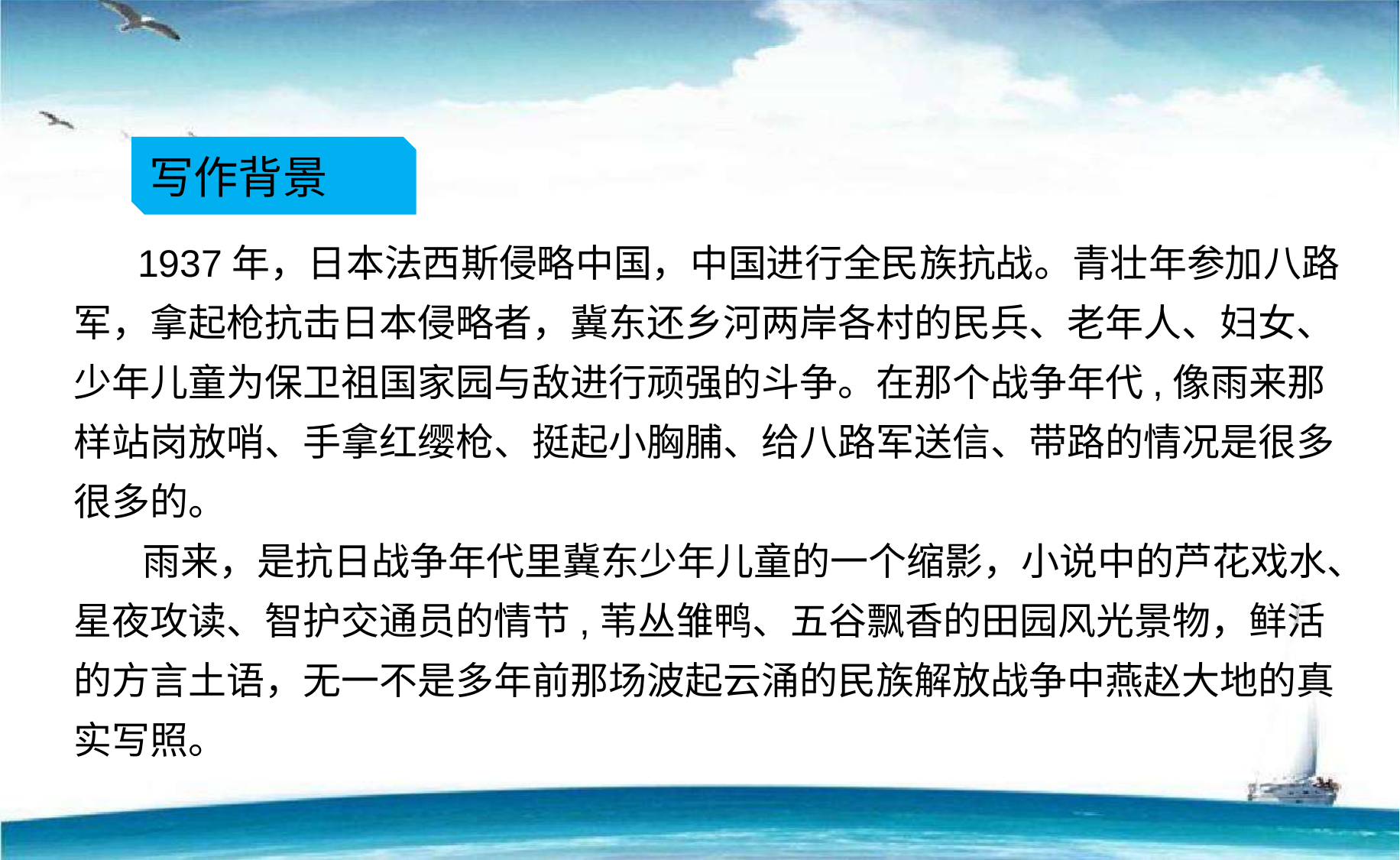

写作背景
      1937年，日本法西斯侵略中国，中国进行全民族抗战。青壮年参加八路军，拿起枪抗击日本侵略者，冀东还乡河两岸各村的民兵、老年人、妇女、少年儿童为保卫祖国家园与敌进行顽强的斗争。在那个战争年代,像雨来那样站岗放哨、手拿红缨枪、挺起小胸脯、给八路军送信、带路的情况是很多很多的。
       雨来，是抗日战争年代里冀东少年儿童的一个缩影，小说中的芦花戏水、星夜攻读、智护交通员的情节,苇丛雏鸭、五谷飘香的田园风光景物，鲜活的方言土语，无一不是多年前那场波起云涌的民族解放战争中燕赵大地的真实写照。